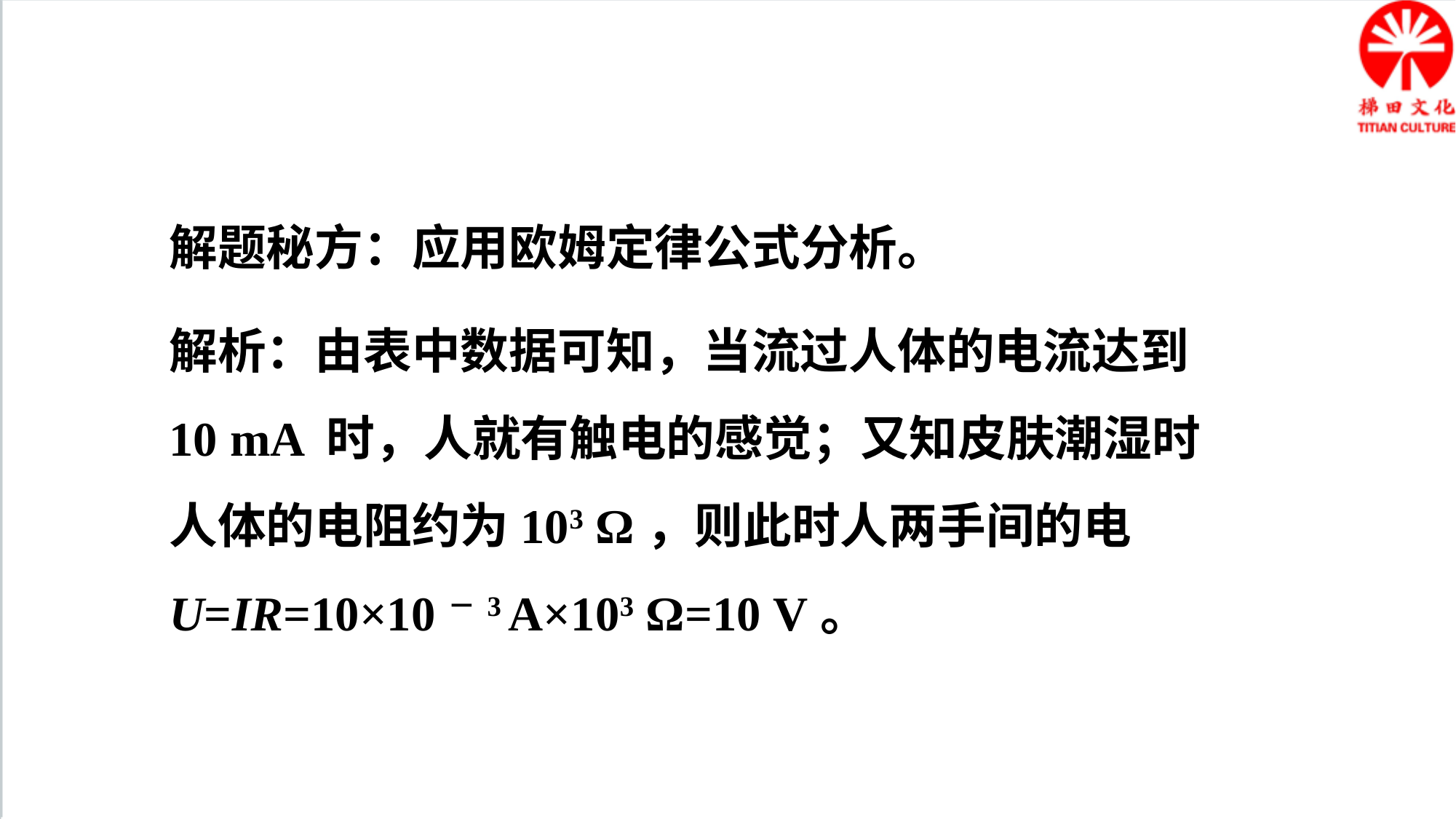

解题秘方：应用欧姆定律公式分析。
解析：由表中数据可知，当流过人体的电流达到10 mA 时，人就有触电的感觉；又知皮肤潮湿时人体的电阻约为103 Ω，则此时人两手间的电U=IR=10×10－3 A×103 Ω=10 V。